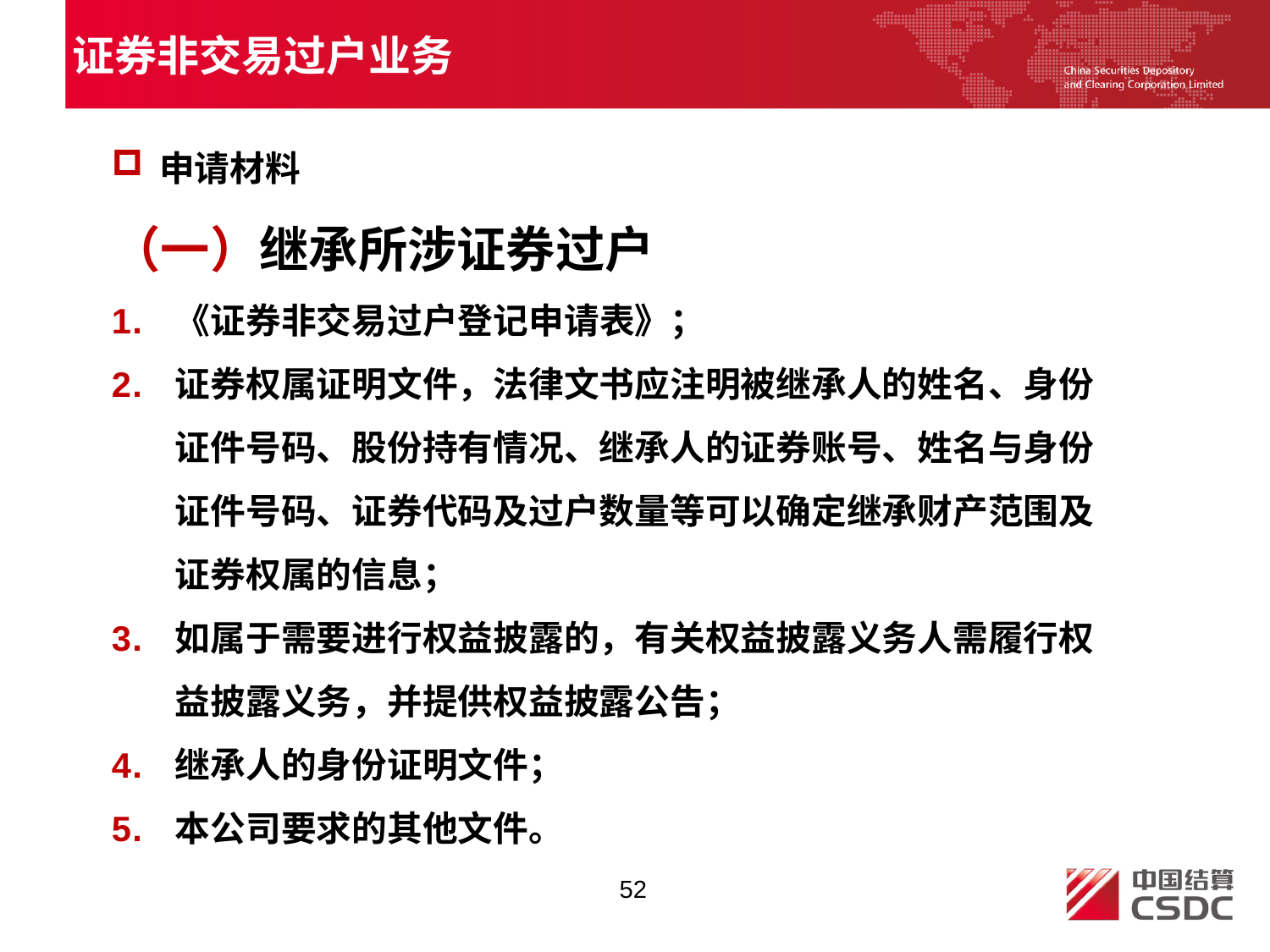

证券非交易过户业务
申请材料
（一）继承所涉证券过户
《证券非交易过户登记申请表》；
证券权属证明文件，法律文书应注明被继承人的姓名、身份证件号码、股份持有情况、继承人的证券账号、姓名与身份证件号码、证券代码及过户数量等可以确定继承财产范围及证券权属的信息；
如属于需要进行权益披露的，有关权益披露义务人需履行权益披露义务，并提供权益披露公告；
继承人的身份证明文件；
本公司要求的其他文件。
52